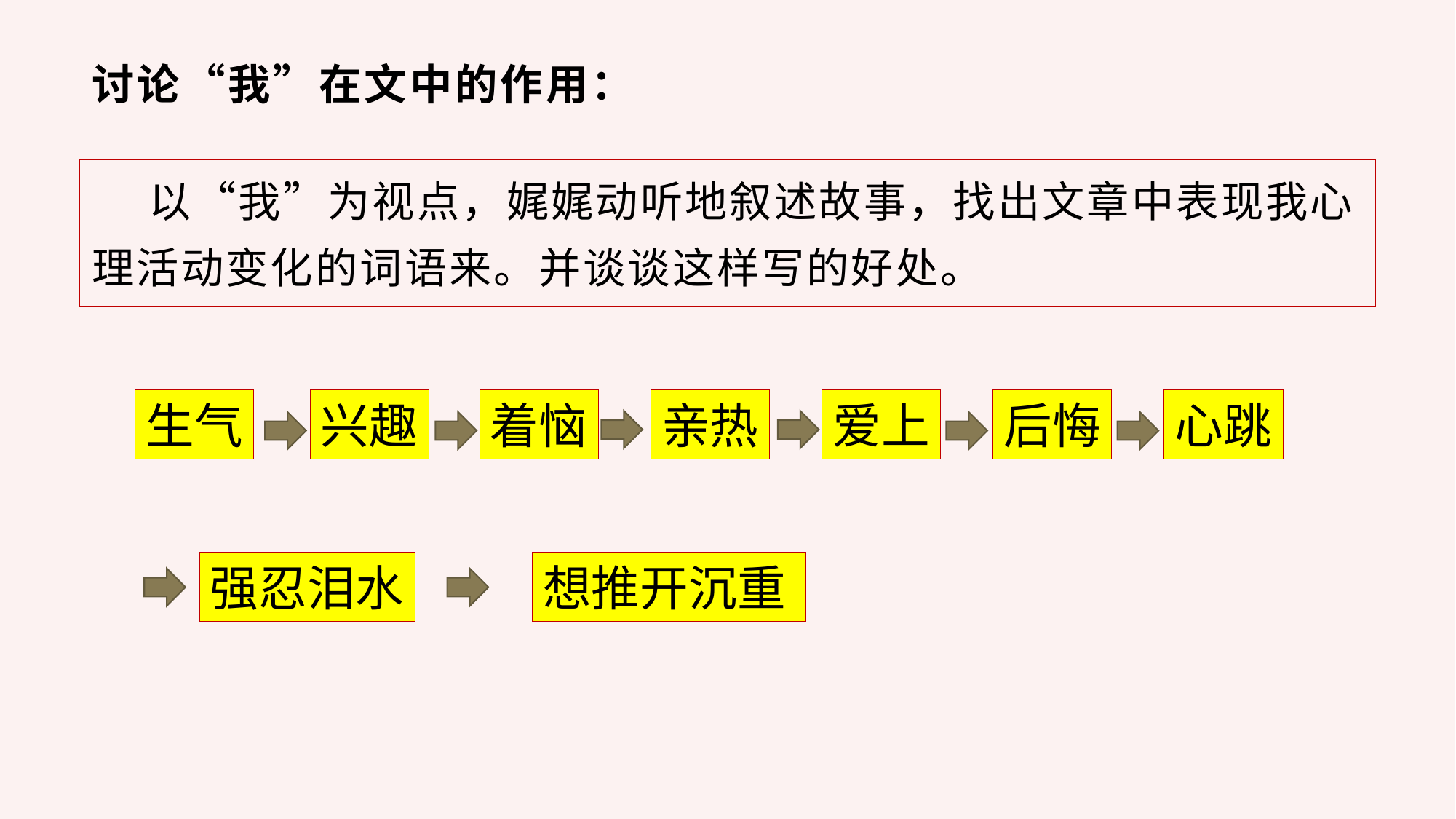

# 讨论“我”在文中的作用：
    以“我”为视点，娓娓动听地叙述故事，找出文章中表现我心理活动变化的词语来。并谈谈这样写的好处。

生气
兴趣
着恼
亲热
爱上
后悔
心跳

强忍泪水
想推开沉重